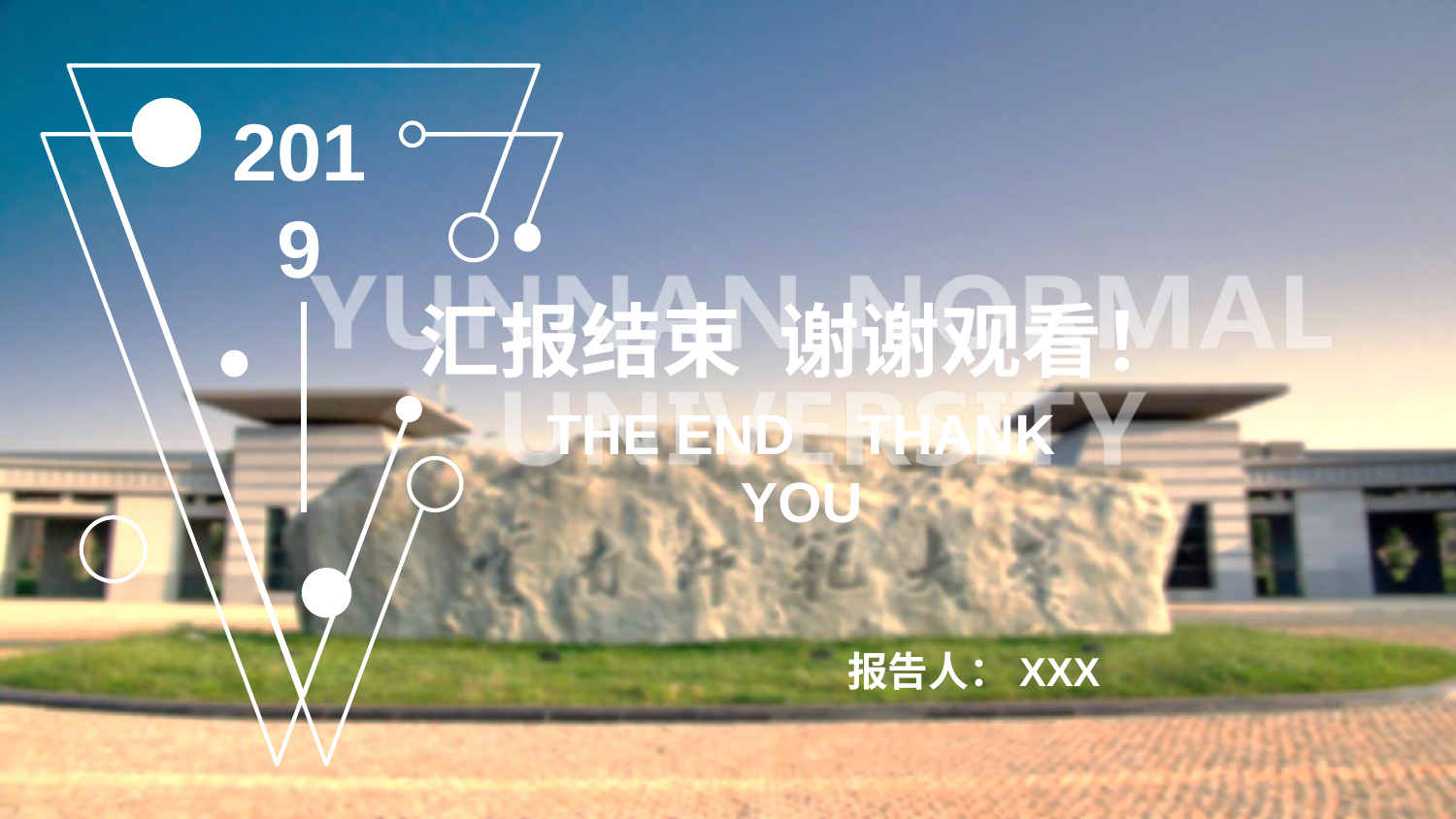

2019

汇报结束  谢谢观看！

THE END    THANK YOU

报告人：XXX